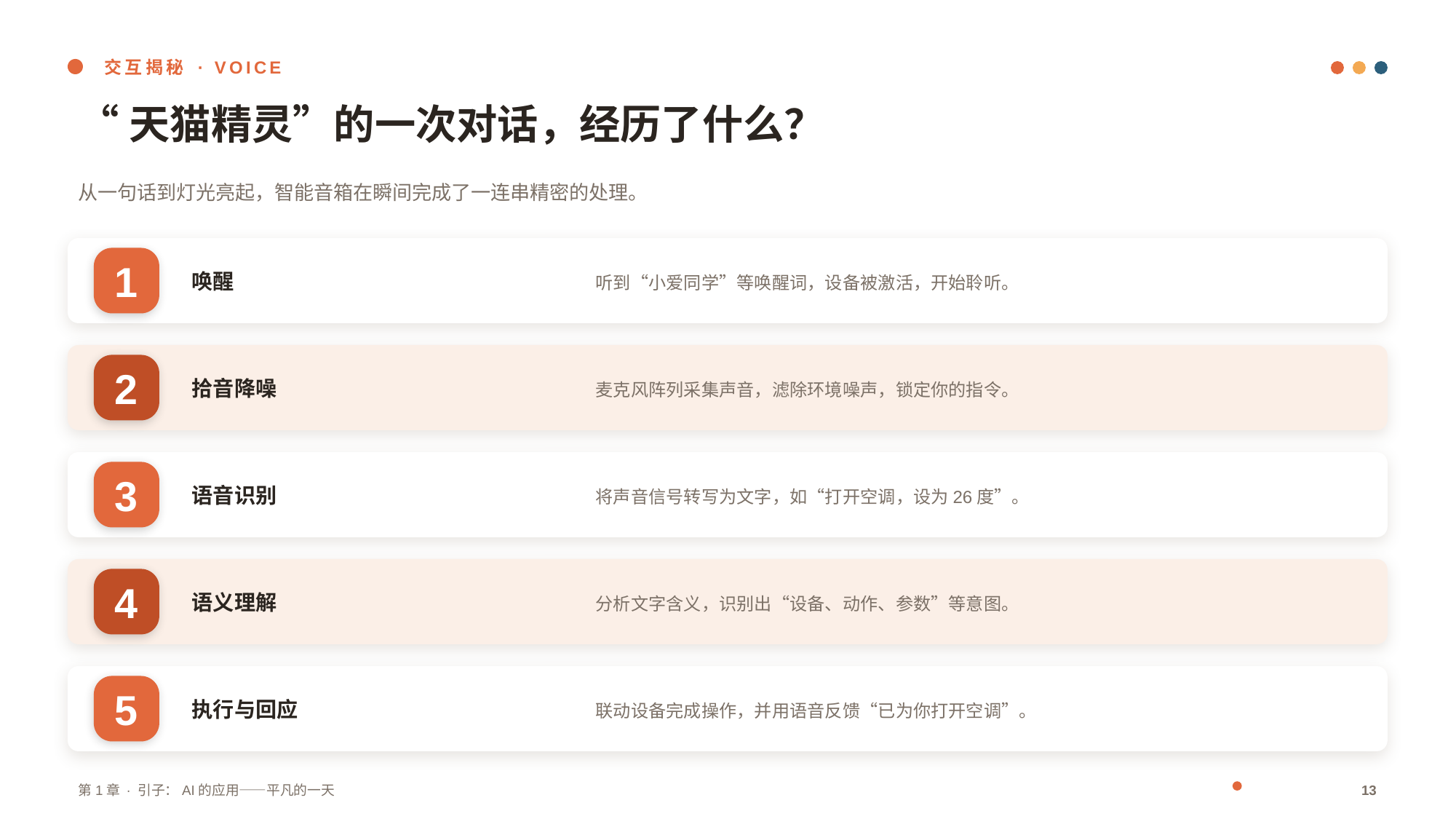

交互揭秘 · VOICE

“天猫精灵”的一次对话，经历了什么？
从一句话到灯光亮起，智能音箱在瞬间完成了一连串精密的处理。

1
唤醒
听到“小爱同学”等唤醒词，设备被激活，开始聆听。

2
拾音降噪
麦克风阵列采集声音，滤除环境噪声，锁定你的指令。

3
语音识别
将声音信号转写为文字，如“打开空调，设为26度”。

4
语义理解
分析文字含义，识别出“设备、动作、参数”等意图。

5
执行与回应
联动设备完成操作，并用语音反馈“已为你打开空调”。
第1章 · 引子：AI的应用——平凡的一天
13